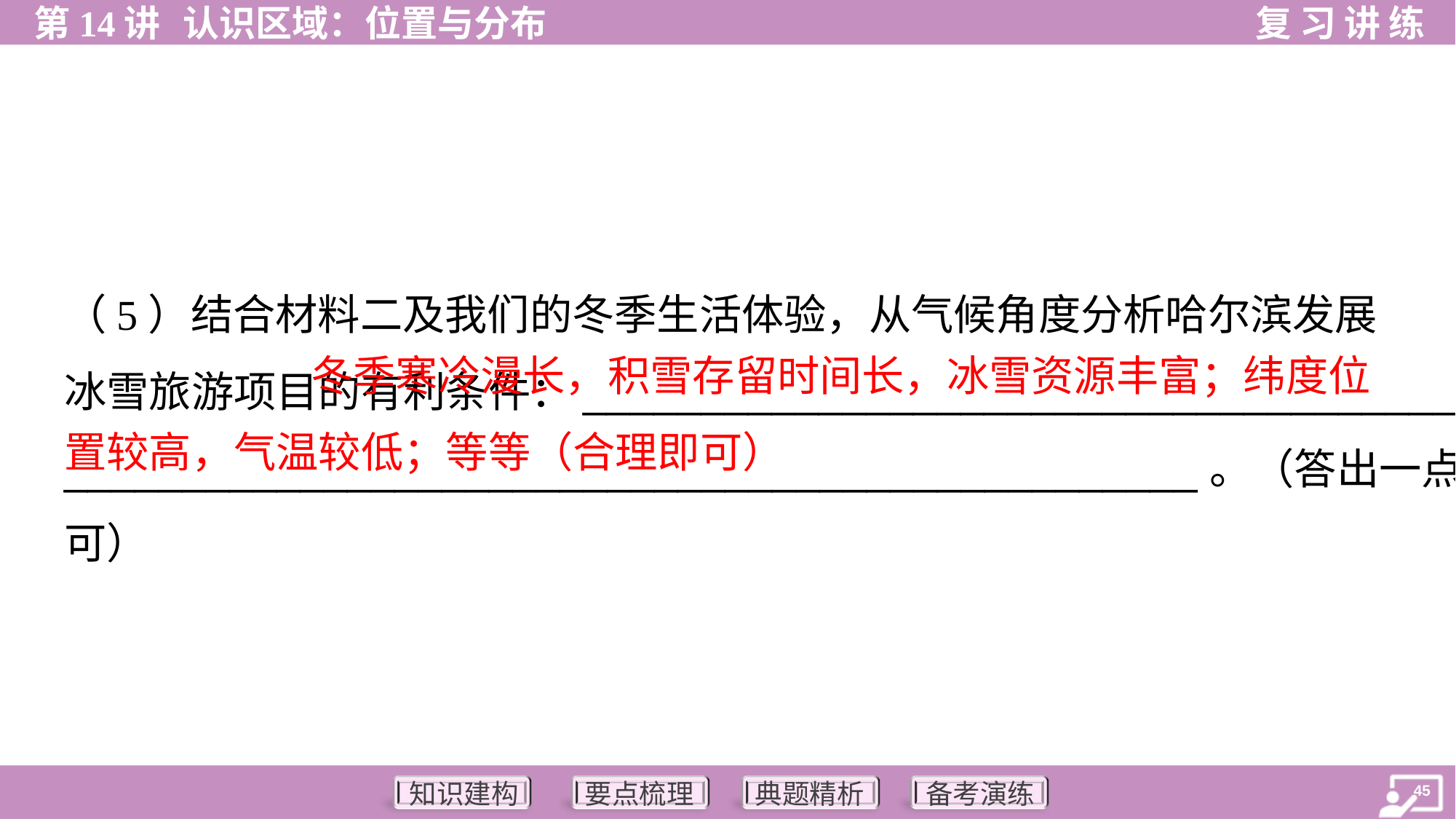

（5）结合材料二及我们的冬季生活体验，从气候角度分析哈尔滨发展
冰雪旅游项目的有利条件：______________________________________
________________________________________________。（答出一点即
可）
                         冬季寒冷漫长，积雪存留时间长，冰雪资源丰富；纬度位置较高，气温较低；等等（合理即可）